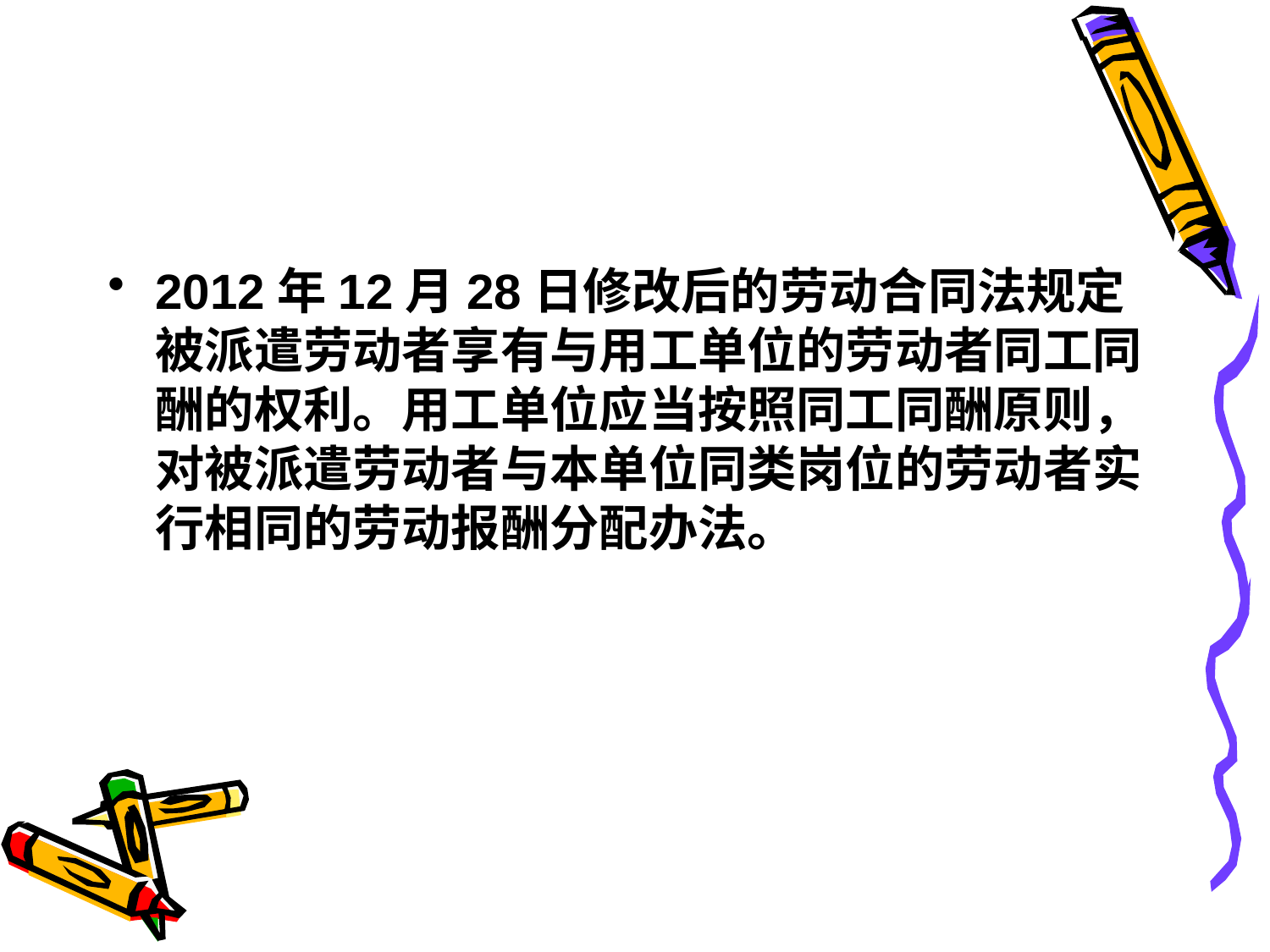

#
2012年12月28日修改后的劳动合同法规定被派遣劳动者享有与用工单位的劳动者同工同酬的权利。用工单位应当按照同工同酬原则，对被派遣劳动者与本单位同类岗位的劳动者实行相同的劳动报酬分配办法。